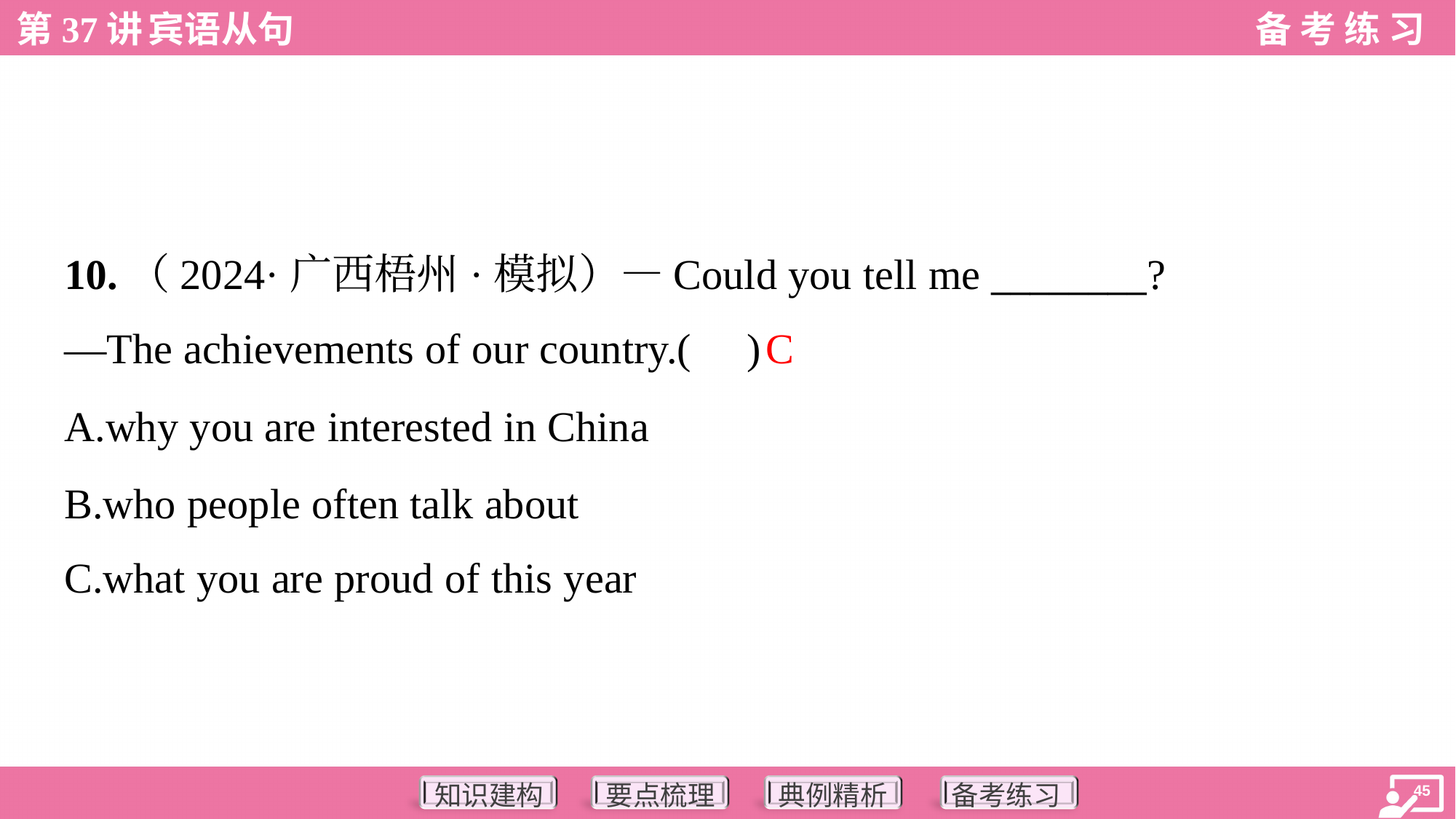

10.（2024·广西梧州·模拟）—Could you tell me ________?
—The achievements of our country.(     )
C
A.why you are interested in China
B.who people often talk about
C.what you are proud of this year